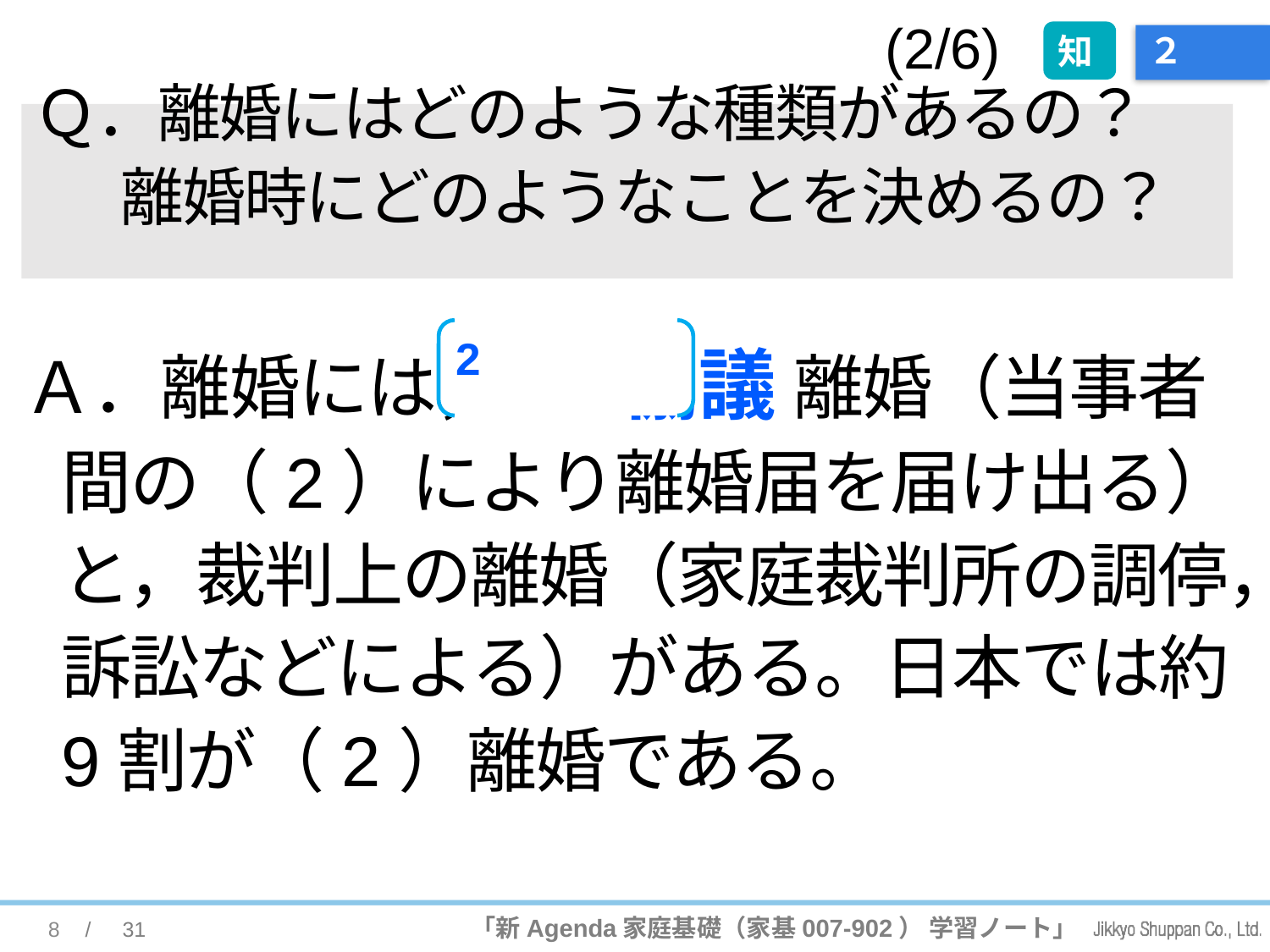

(2/6)
知
# ２
Ｑ．離婚にはどのような種類があるの？
離婚時にどのようなことを決めるの？
Ａ．離婚には， (2) 協議 離婚（当事者間の（2）により離婚届を届け出る）と，裁判上の離婚（家庭裁判所の調停，訴訟などによる）がある。日本では約9割が（2）離婚である。
2
8